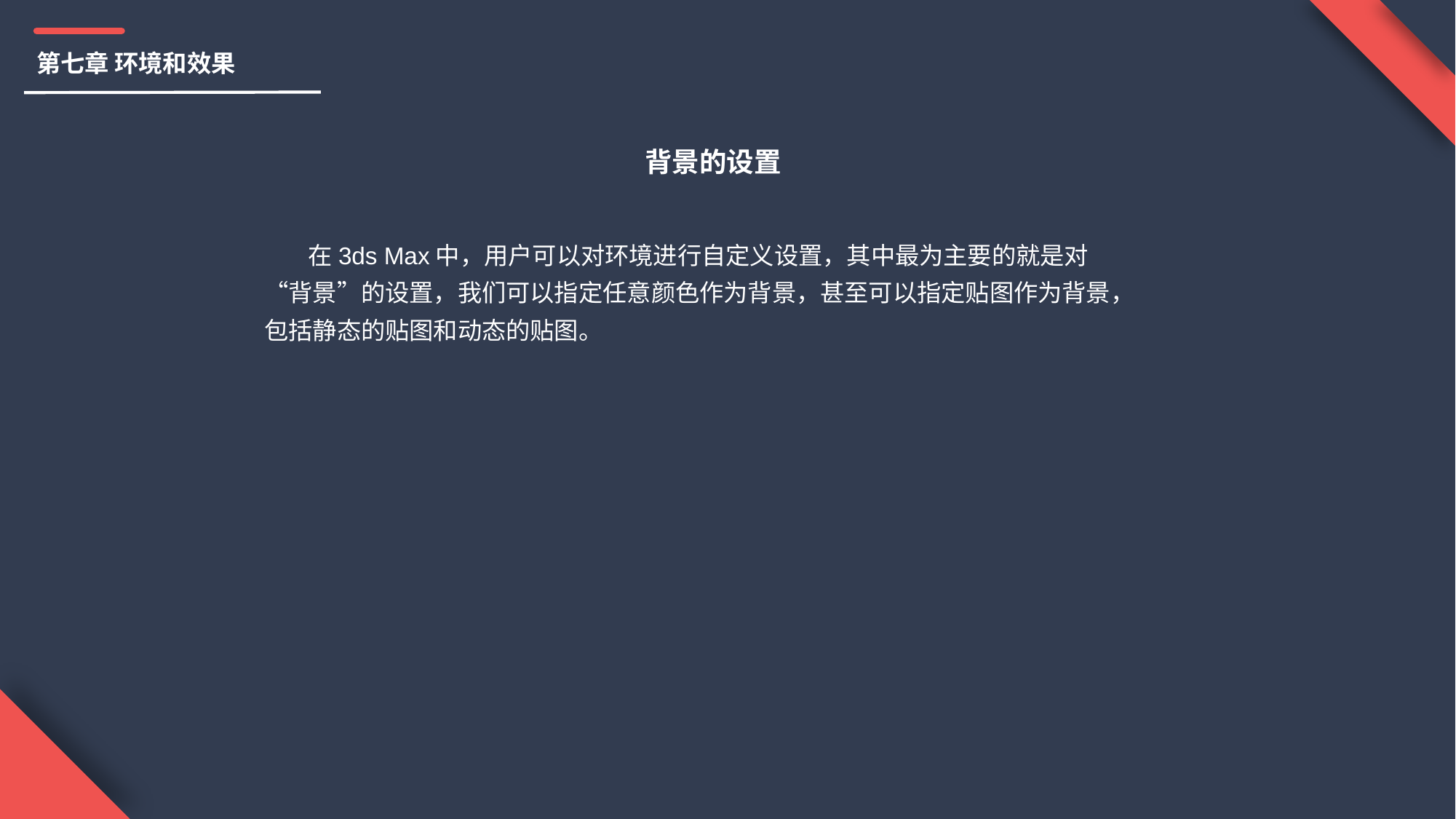

第七章 环境和效果
背景的设置
       在3ds Max中，用户可以对环境进行自定义设置，其中最为主要的就是对“背景”的设置，我们可以指定任意颜色作为背景，甚至可以指定贴图作为背景，包括静态的贴图和动态的贴图。